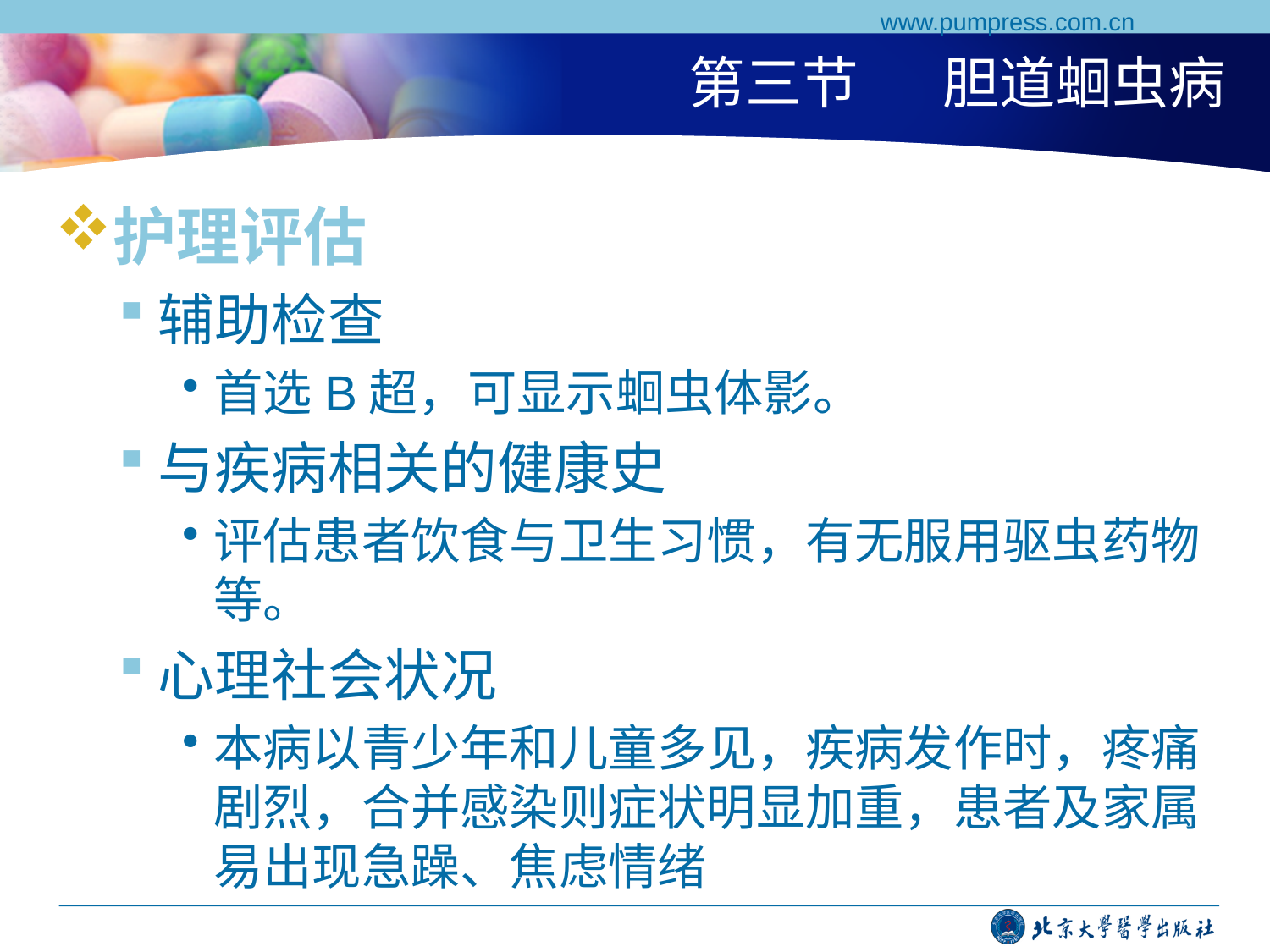

www.pumpress.com.cn
# 第三节	胆道蛔虫病
护理评估
辅助检查
首选B超，可显示蛔虫体影。
与疾病相关的健康史
评估患者饮食与卫生习惯，有无服用驱虫药物等。
心理社会状况
本病以青少年和儿童多见，疾病发作时，疼痛剧烈，合并感染则症状明显加重，患者及家属易出现急躁、焦虑情绪